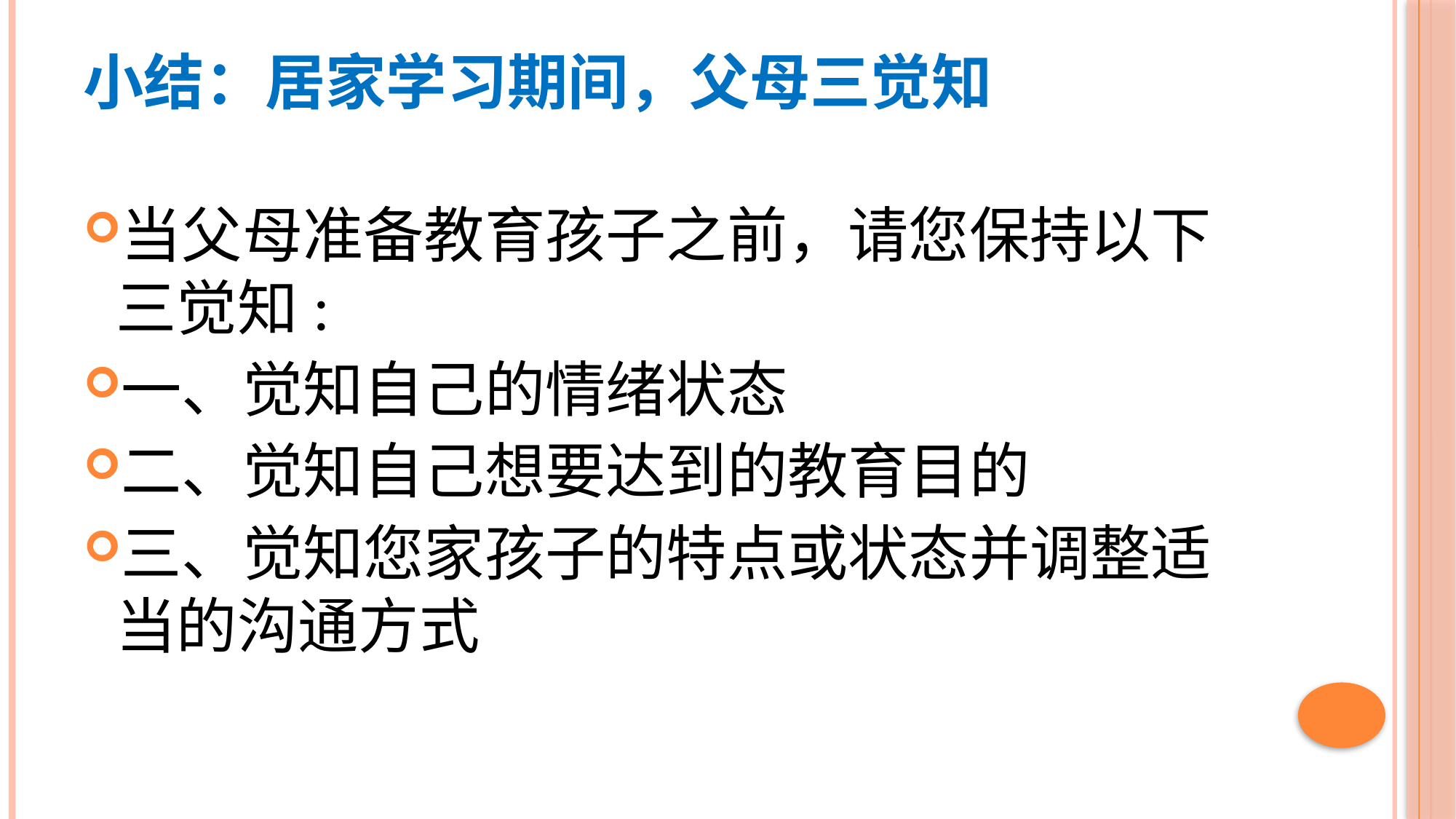

# 小结：居家学习期间，父母三觉知
当父母准备教育孩子之前，请您保持以下三觉知:
一、觉知自己的情绪状态
二、觉知自己想要达到的教育目的
三、觉知您家孩子的特点或状态并调整适当的沟通方式